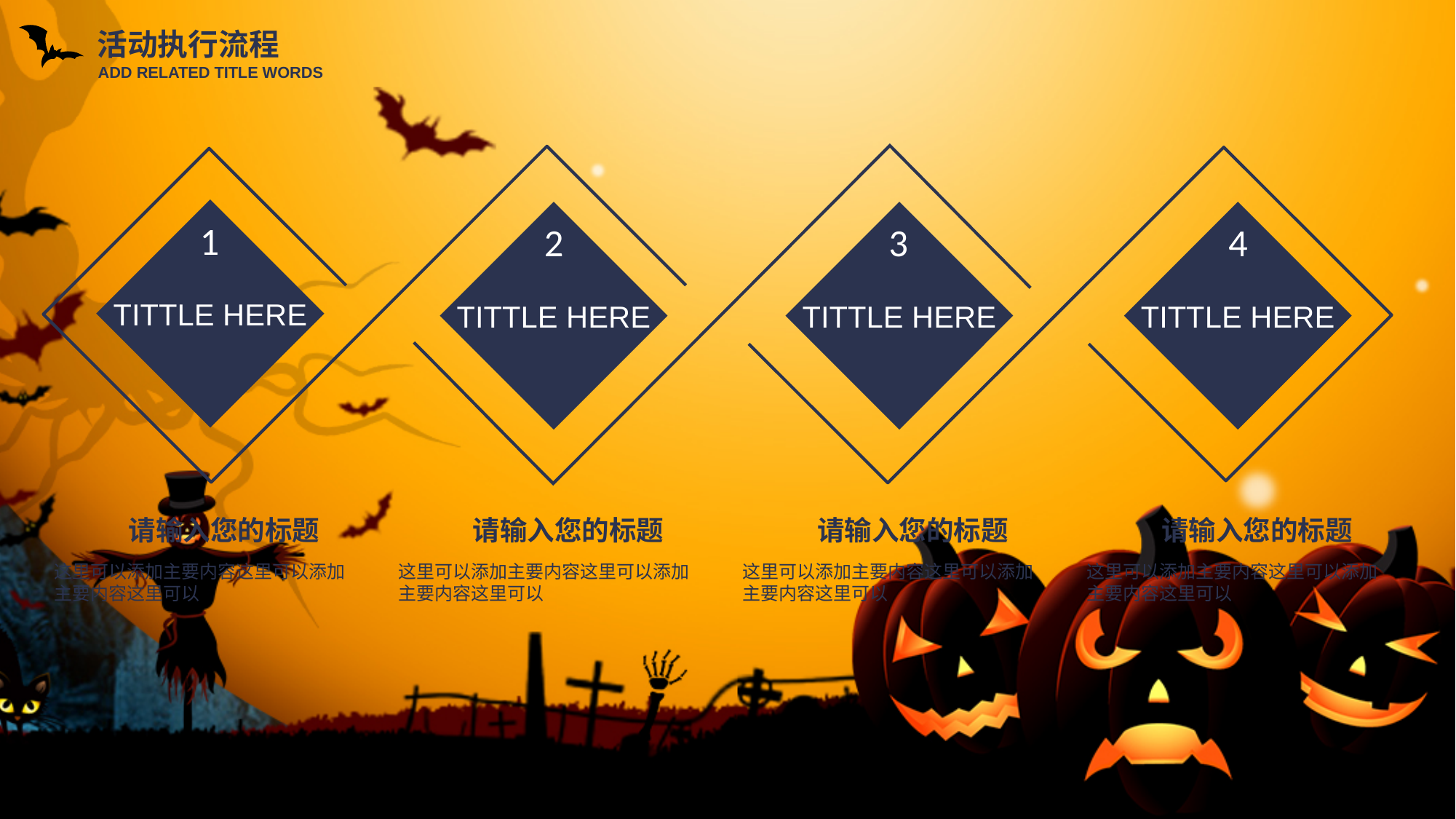

活动执行流程
ADD RELATED TITLE WORDS

TITTLE HERE
1
TITTLE HERE
2
TITTLE HERE
3
TITTLE HERE
4
请输入您的标题
这里可以添加主要内容这里可以添加主要内容这里可以
请输入您的标题
这里可以添加主要内容这里可以添加主要内容这里可以
请输入您的标题
这里可以添加主要内容这里可以添加主要内容这里可以
请输入您的标题
这里可以添加主要内容这里可以添加主要内容这里可以